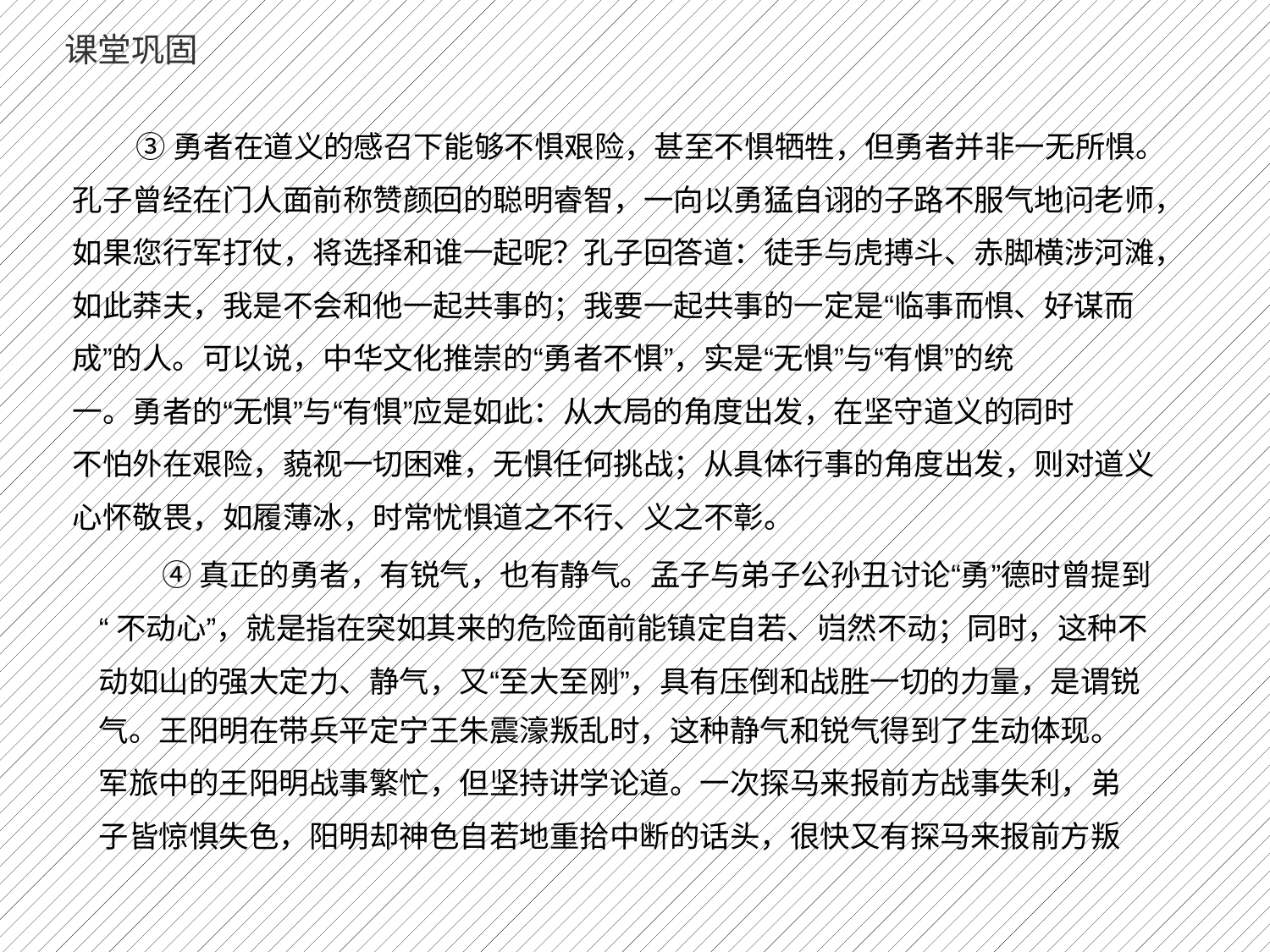

课堂巩固
	③勇者在道义的感召下能够不惧艰险，甚至不惧牺牲，但勇者并非一无所惧。

孔子曾经在门人面前称赞颜回的聪明睿智，一向以勇猛自诩的子路不服气地问老师，

如果您行军打仗，将选择和谁一起呢？孔子回答道：徒手与虎搏斗、赤脚横涉河滩，

如此莽夫，我是不会和他一起共事的；我要一起共事的一定是“临事而惧、好谋而

成”的人。可以说，中华文化推崇的“勇者不惧”，实是“无惧”与“有惧”的统

一。勇者的“无惧”与“有惧”应是如此：从大局的角度出发，在坚守道义的同时

不怕外在艰险，藐视一切困难，无惧任何挑战；从具体行事的角度出发，则对道义

心怀敬畏，如履薄冰，时常忧惧道之不行、义之不彰。
	④真正的勇者，有锐气，也有静气。孟子与弟子公孙丑讨论“勇”德时曾提到

“不动心”，就是指在突如其来的危险面前能镇定自若、岿然不动；同时，这种不

动如山的强大定力、静气，又“至大至刚”，具有压倒和战胜一切的力量，是谓锐

气。王阳明在带兵平定宁王朱震濠叛乱时，这种静气和锐气得到了生动体现。

军旅中的王阳明战事繁忙，但坚持讲学论道。一次探马来报前方战事失利，弟

子皆惊惧失色，阳明却神色自若地重拾中断的话头，很快又有探马来报前方叛